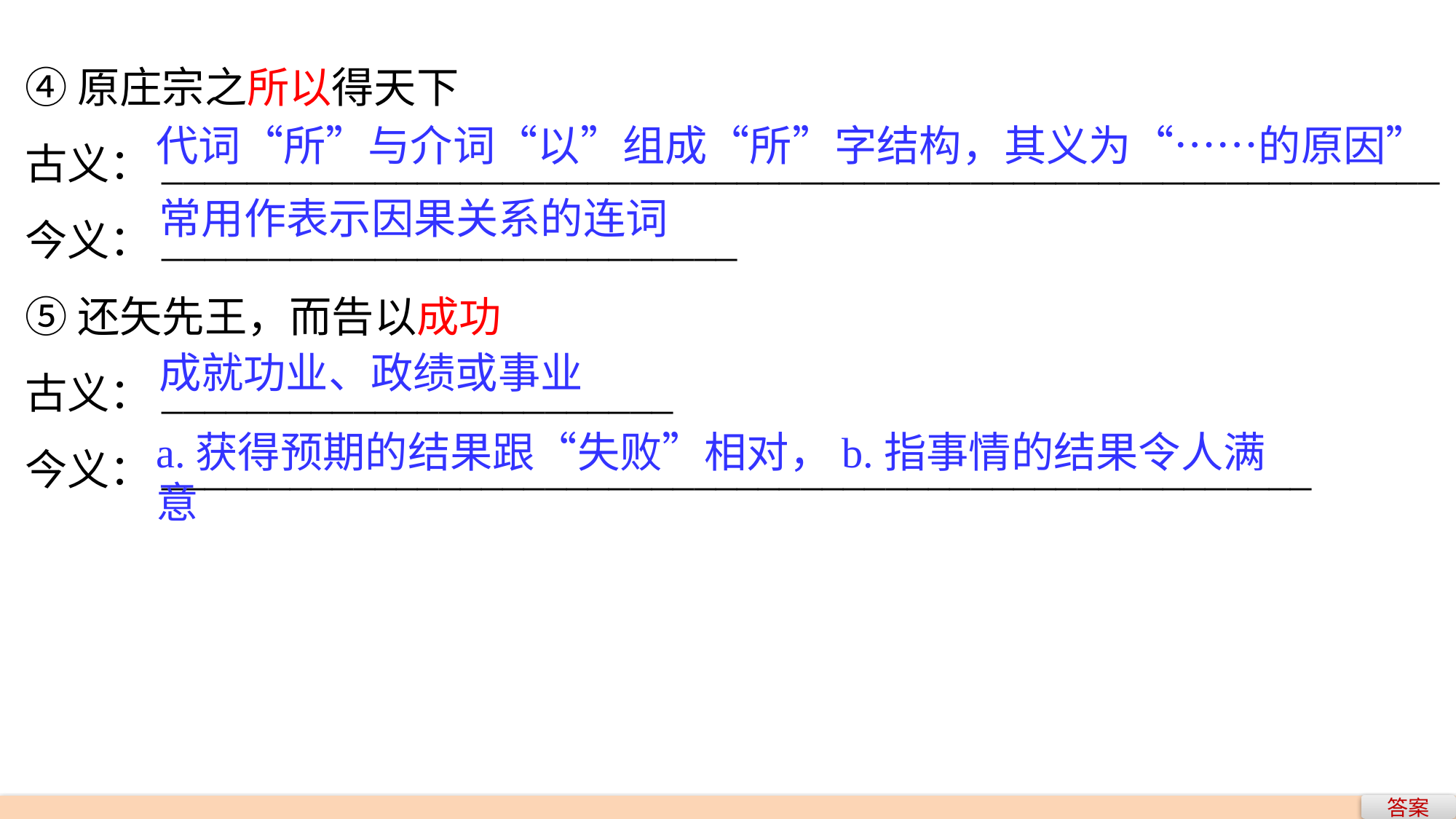

④原庄宗之所以得天下
古义：____________________________________________________________
今义：___________________________
⑤还矢先王，而告以成功
古义：________________________
今义：______________________________________________________
代词“所”与介词“以”组成“所”字结构，其义为“……的原因”
常用作表示因果关系的连词
成就功业、政绩或事业
a.获得预期的结果跟“失败”相对，b.指事情的结果令人满意
答案